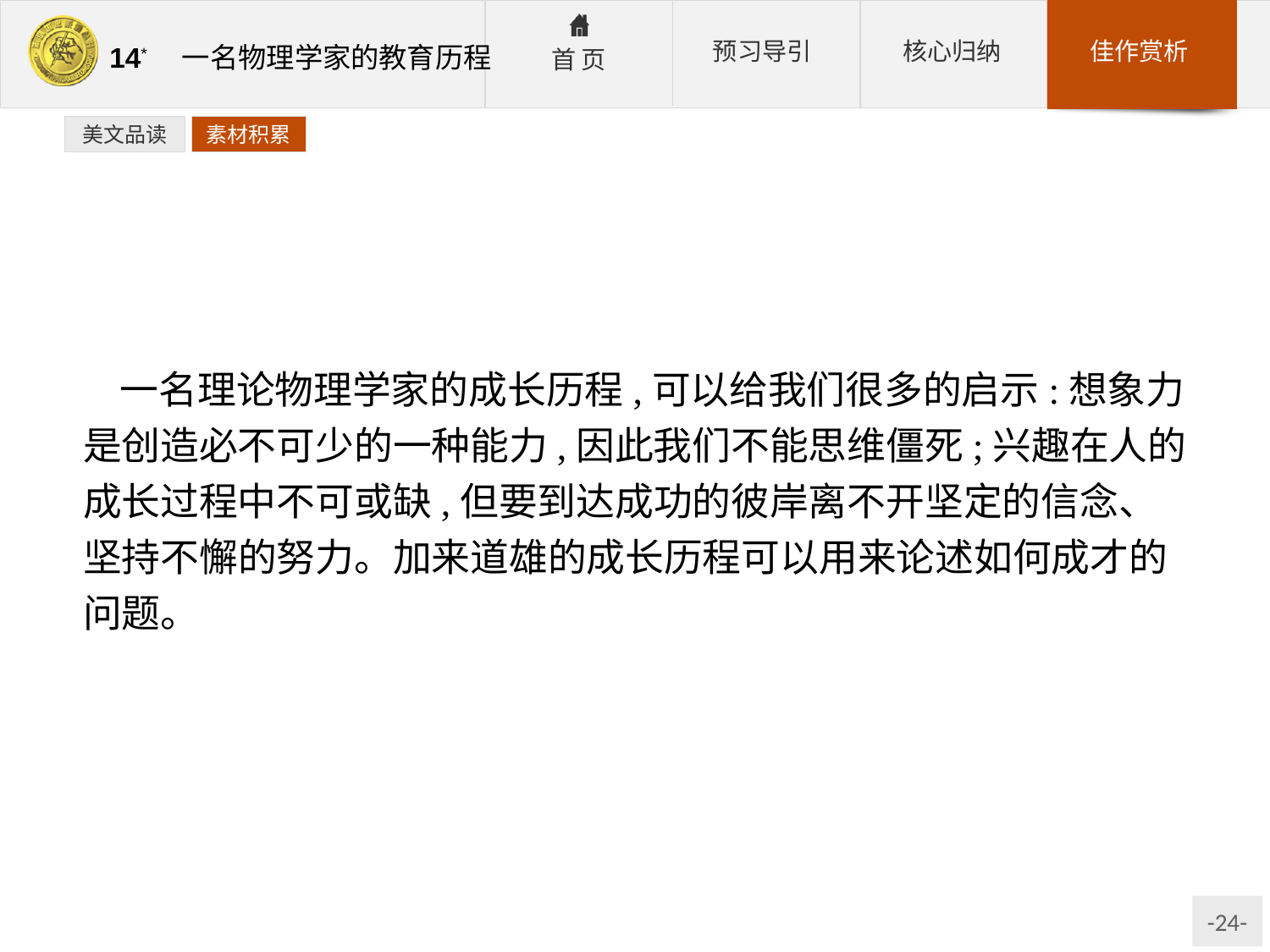

美文品读
素材积累
一名理论物理学家的成长历程,可以给我们很多的启示:想象力是创造必不可少的一种能力,因此我们不能思维僵死;兴趣在人的成长过程中不可或缺,但要到达成功的彼岸离不开坚定的信念、坚持不懈的努力。加来道雄的成长历程可以用来论述如何成才的问题。